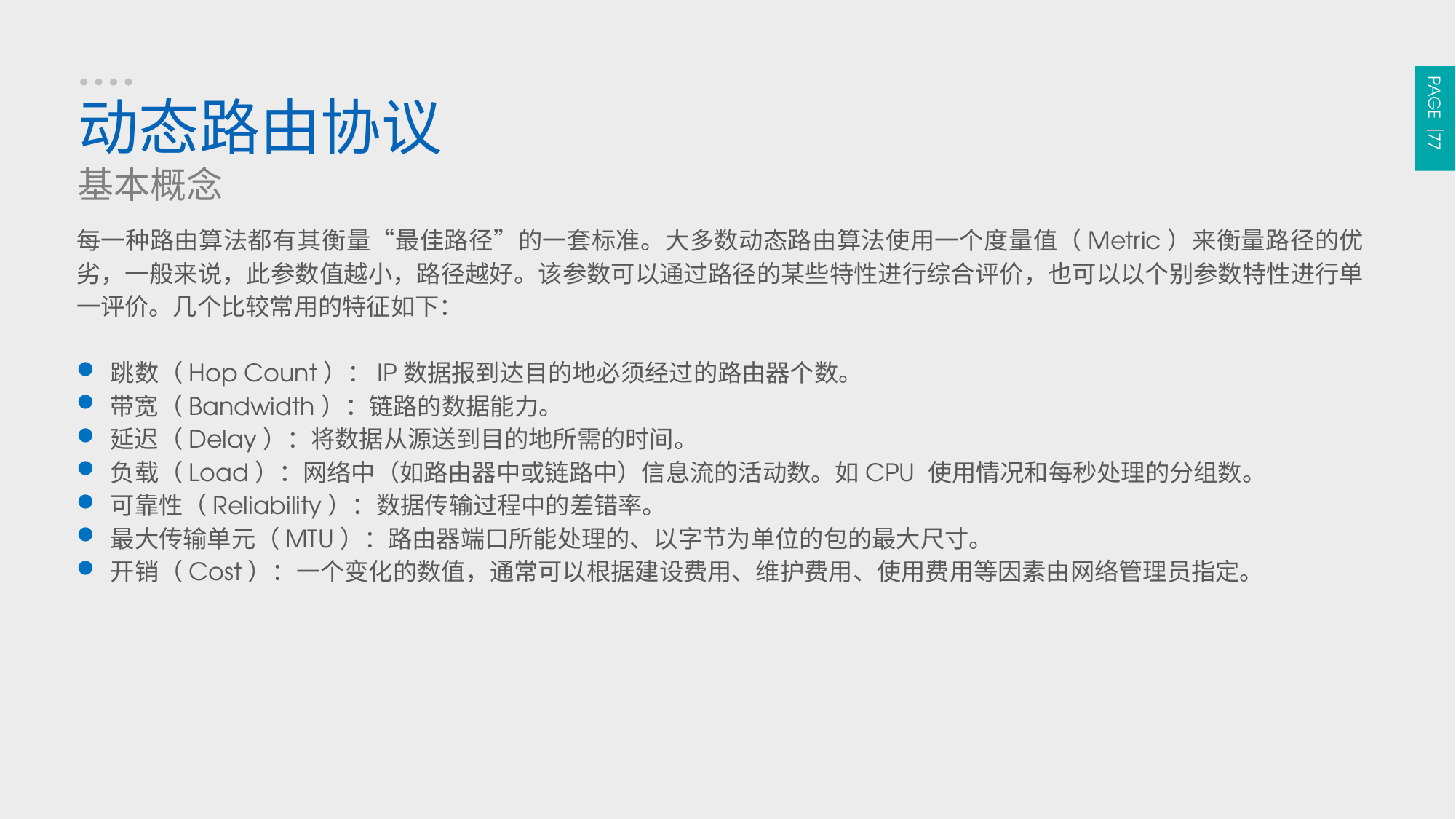

PAGE   77
动态路由协议
基本概念
每一种路由算法都有其衡量“最佳路径”的一套标准。大多数动态路由算法使用一个度量值（Metric）来衡量路径的优劣，一般来说，此参数值越小，路径越好。该参数可以通过路径的某些特性进行综合评价，也可以以个别参数特性进行单一评价。几个比较常用的特征如下：

跳数（Hop Count）：IP数据报到达目的地必须经过的路由器个数。
带宽（Bandwidth）：链路的数据能力。
延迟（Delay）：将数据从源送到目的地所需的时间。
负载（Load）：网络中（如路由器中或链路中）信息流的活动数。如CPU 使用情况和每秒处理的分组数。
可靠性（Reliability）：数据传输过程中的差错率。
最大传输单元（MTU）：路由器端口所能处理的、以字节为单位的包的最大尺寸。
开销（Cost）：一个变化的数值，通常可以根据建设费用、维护费用、使用费用等因素由网络管理员指定。